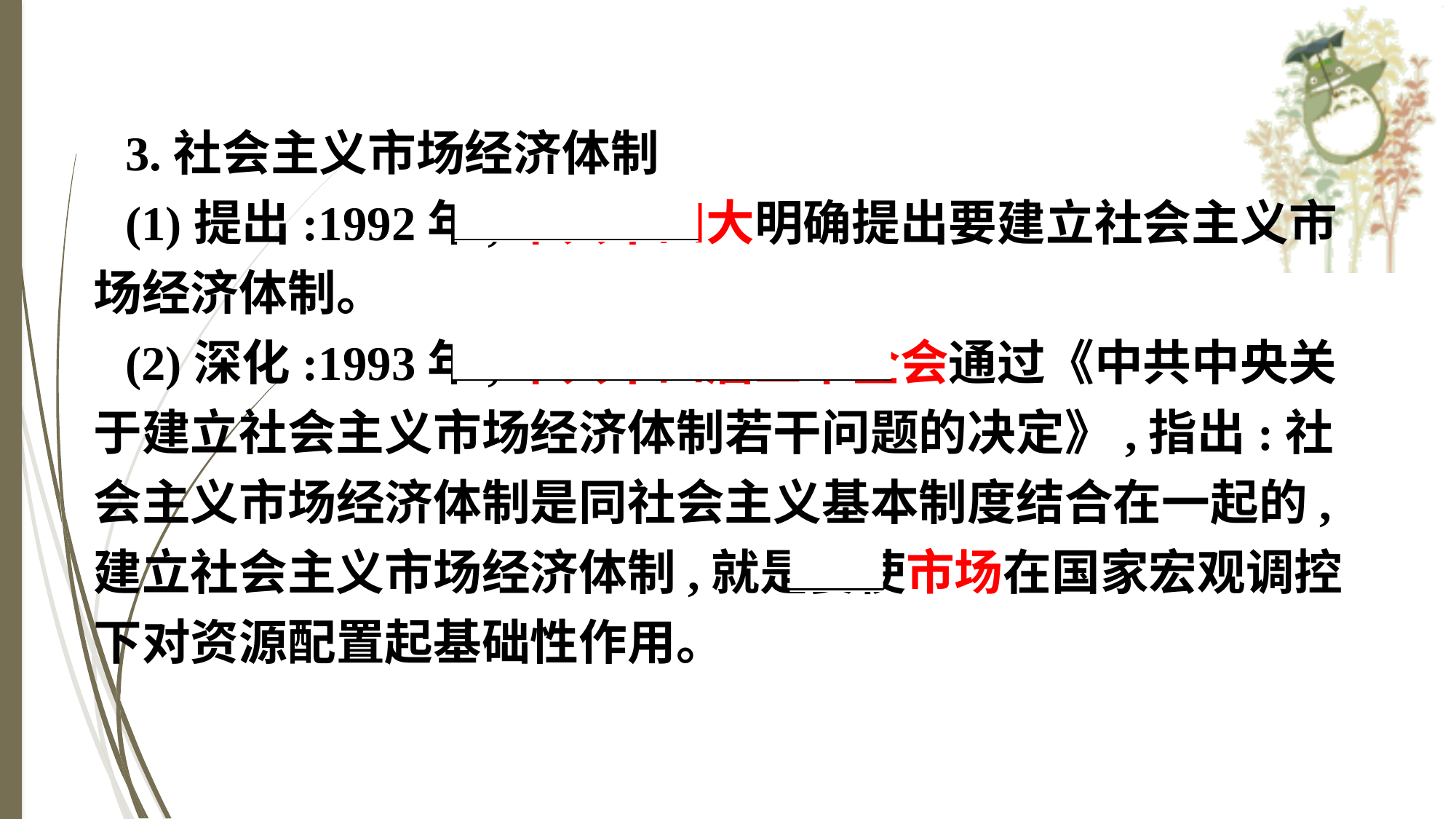

3.社会主义市场经济体制
(1)提出:1992年,中共十四大明确提出要建立社会主义市场经济体制。
(2)深化:1993年,中共十四届三中全会通过《中共中央关于建立社会主义市场经济体制若干问题的决定》,指出:社会主义市场经济体制是同社会主义基本制度结合在一起的,建立社会主义市场经济体制,就是要使市场在国家宏观调控下对资源配置起基础性作用。